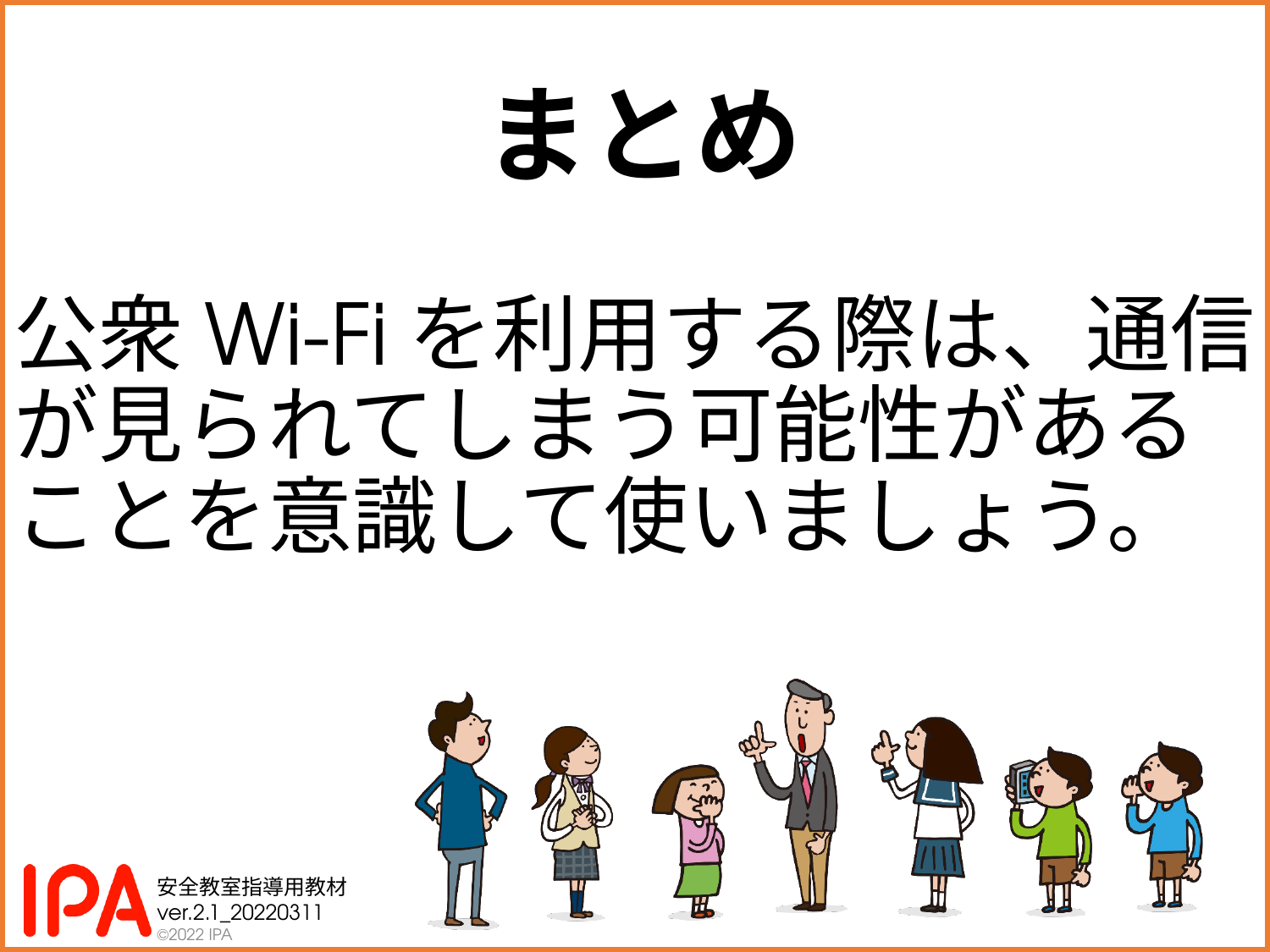

公衆Wi-Fiを利用する際は、通信が見られてしまう可能性があることを意識して使いましょう。